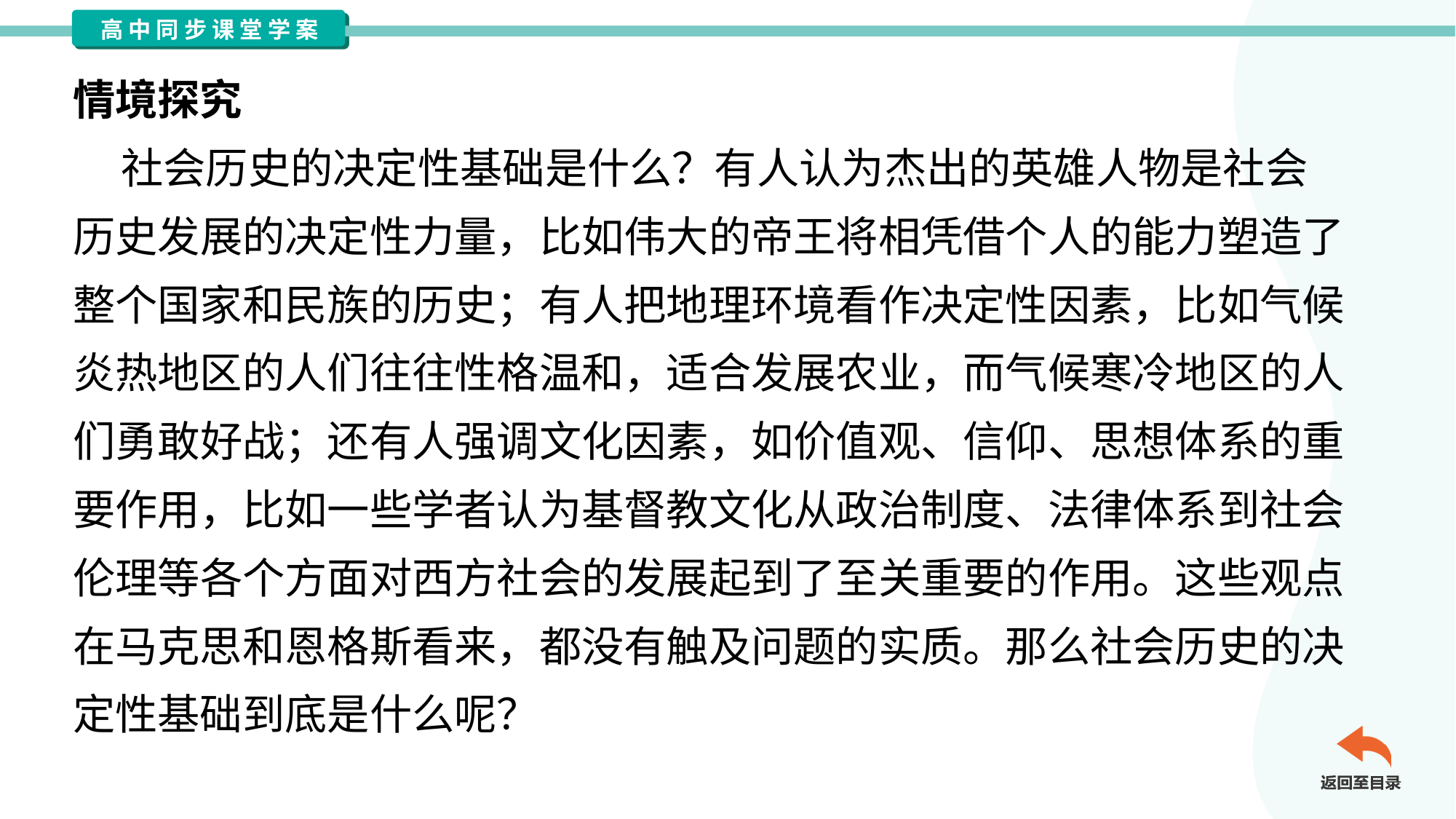

情境探究
    社会历史的决定性基础是什么？有人认为杰出的英雄人物是社会
历史发展的决定性力量，比如伟大的帝王将相凭借个人的能力塑造了
整个国家和民族的历史；有人把地理环境看作决定性因素，比如气候
炎热地区的人们往往性格温和，适合发展农业，而气候寒冷地区的人
们勇敢好战；还有人强调文化因素，如价值观、信仰、思想体系的重
要作用，比如一些学者认为基督教文化从政治制度、法律体系到社会
伦理等各个方面对西方社会的发展起到了至关重要的作用。这些观点
在马克思和恩格斯看来，都没有触及问题的实质。那么社会历史的决
定性基础到底是什么呢？